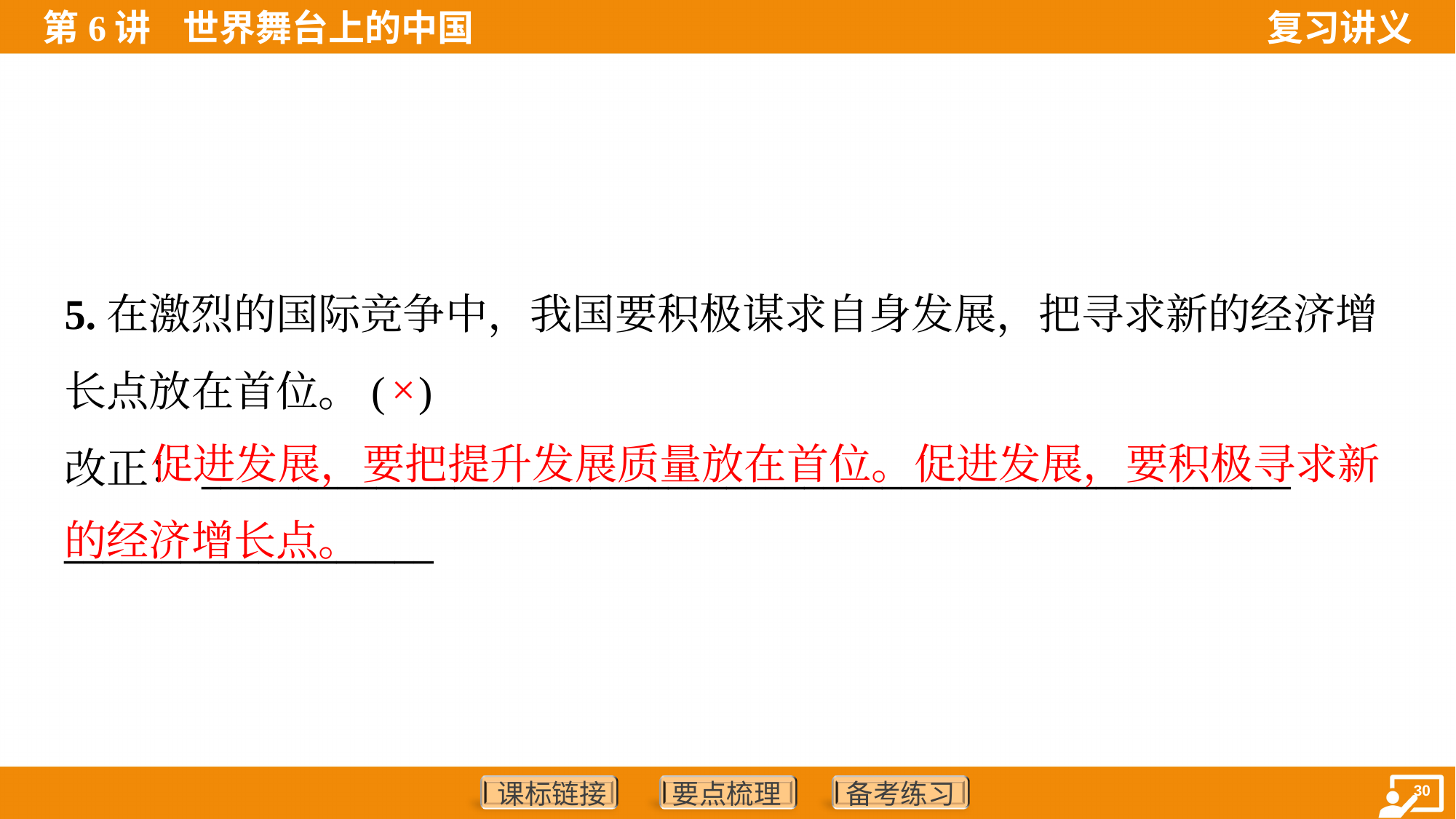

5.在激烈的国际竞争中，我国要积极谋求自身发展，把寻求新的经济增
长点放在首位。(   )
改正：________________________________________________________
___________________
×
       促进发展，要把提升发展质量放在首位。促进发展，要积极寻求新的经济增长点。